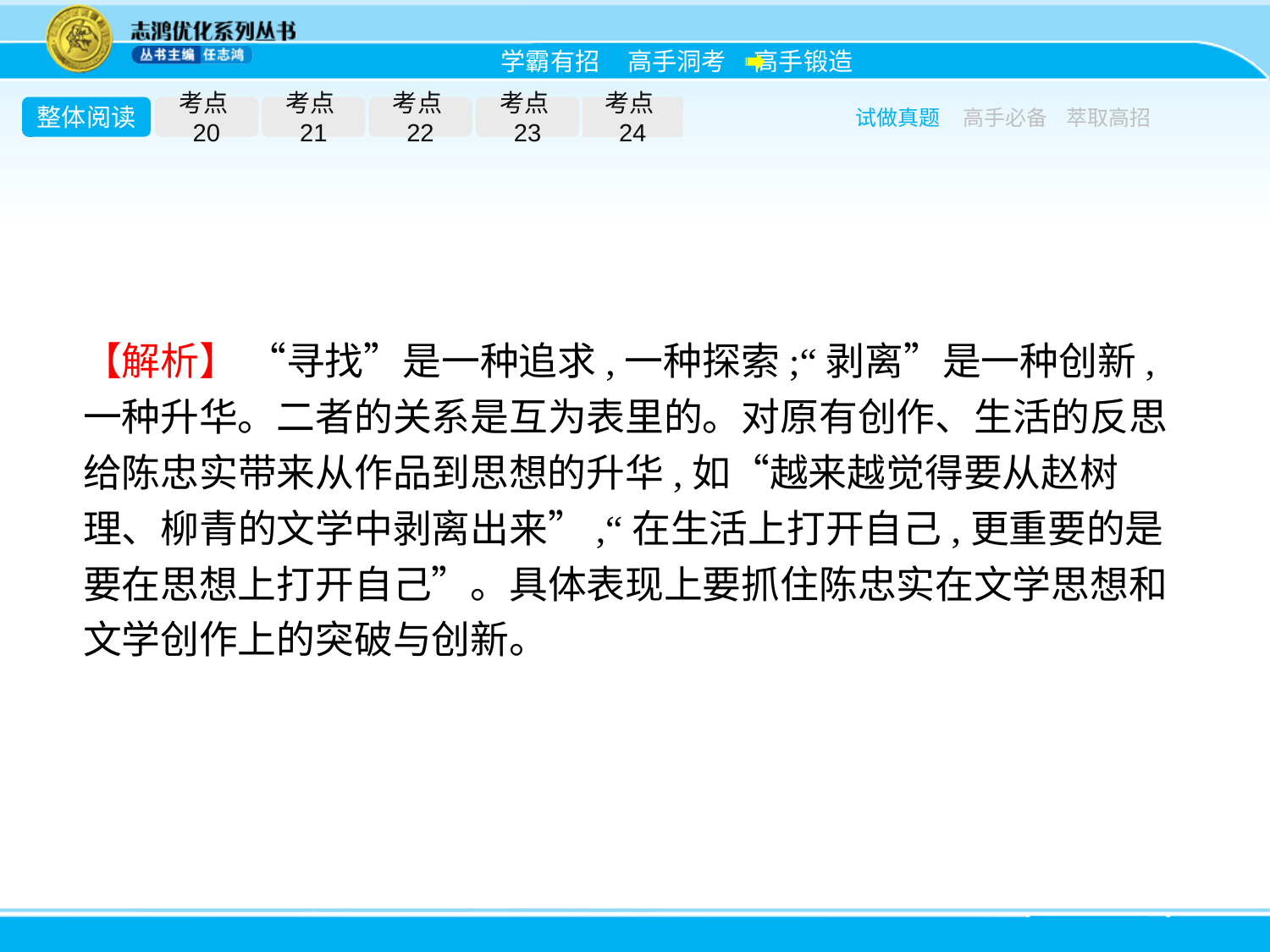

整体阅读
考点20
考点21
考点22
考点23
考点24
试做真题
高手必备
萃取高招
【解析】 “寻找”是一种追求,一种探索;“剥离”是一种创新,一种升华。二者的关系是互为表里的。对原有创作、生活的反思给陈忠实带来从作品到思想的升华,如“越来越觉得要从赵树理、柳青的文学中剥离出来”,“在生活上打开自己,更重要的是要在思想上打开自己”。具体表现上要抓住陈忠实在文学思想和文学创作上的突破与创新。